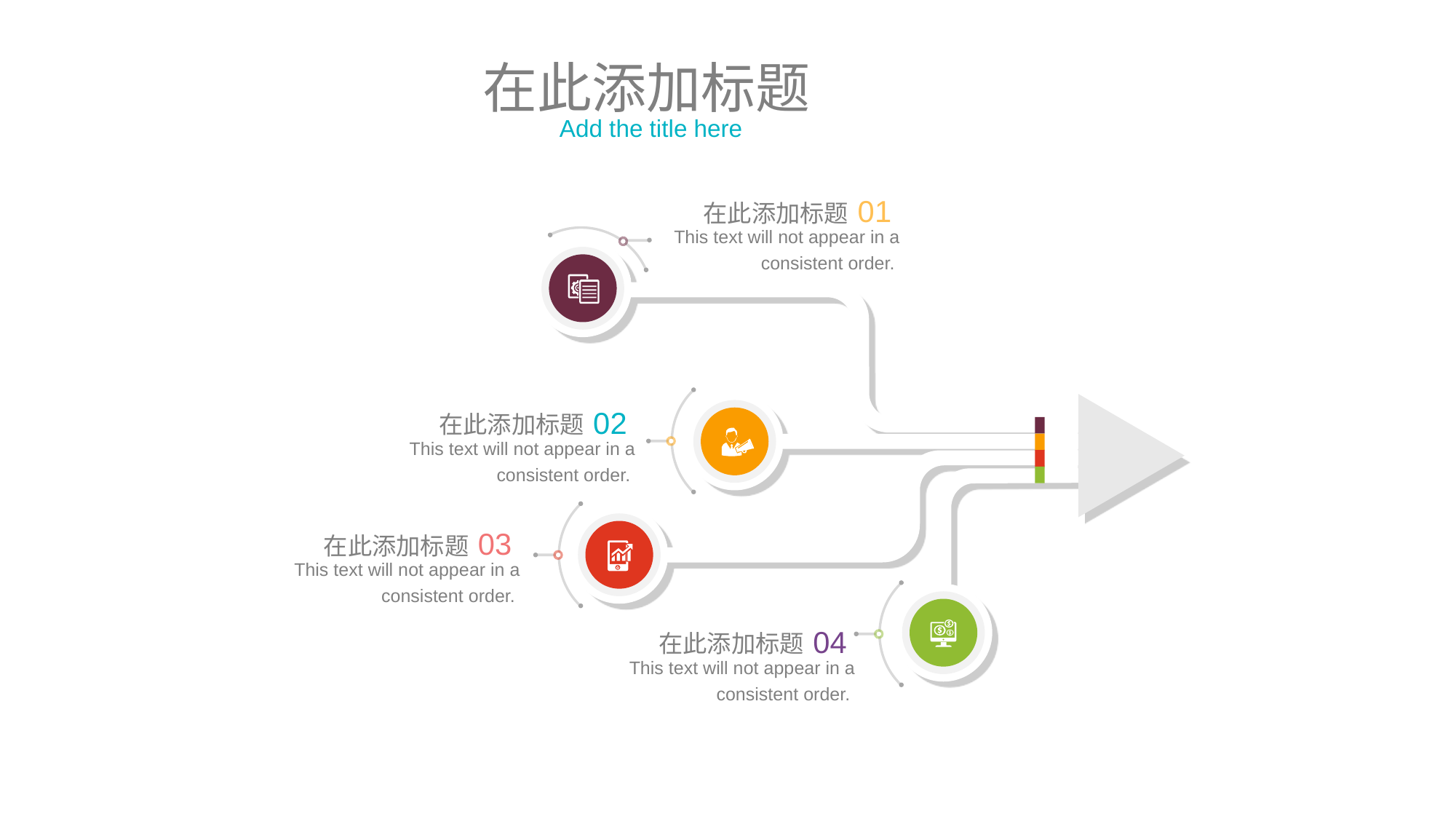

在此添加标题
Add the title here
01
在此添加标题
This text will not appear in a consistent order.

02
在此添加标题
This text will not appear in a consistent order.

03
在此添加标题
This text will not appear in a consistent order.

04
在此添加标题
This text will not appear in a consistent order.